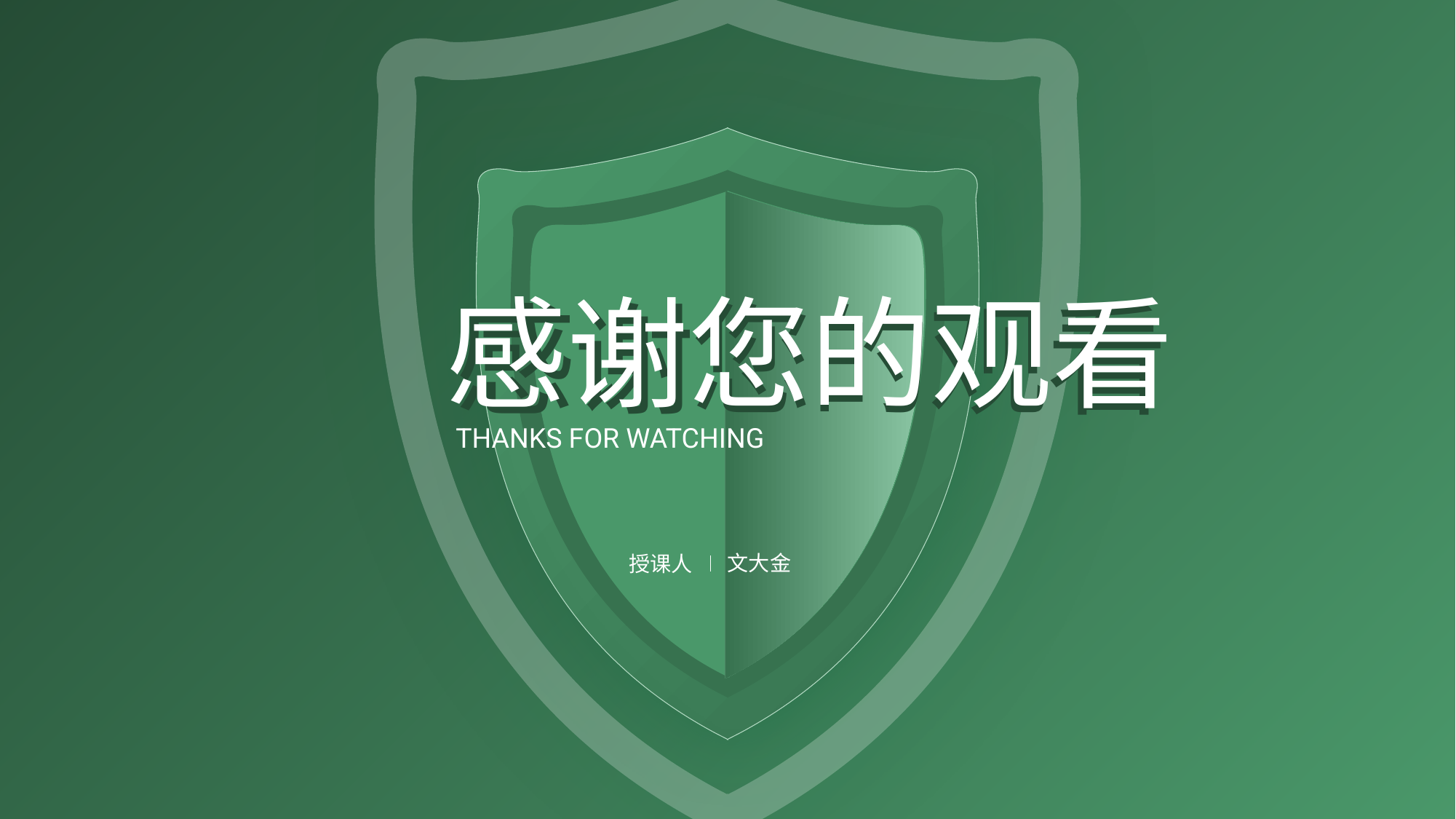

感谢您的观看
感谢您的观看
THANKS FOR WATCHING

文大金
授课人